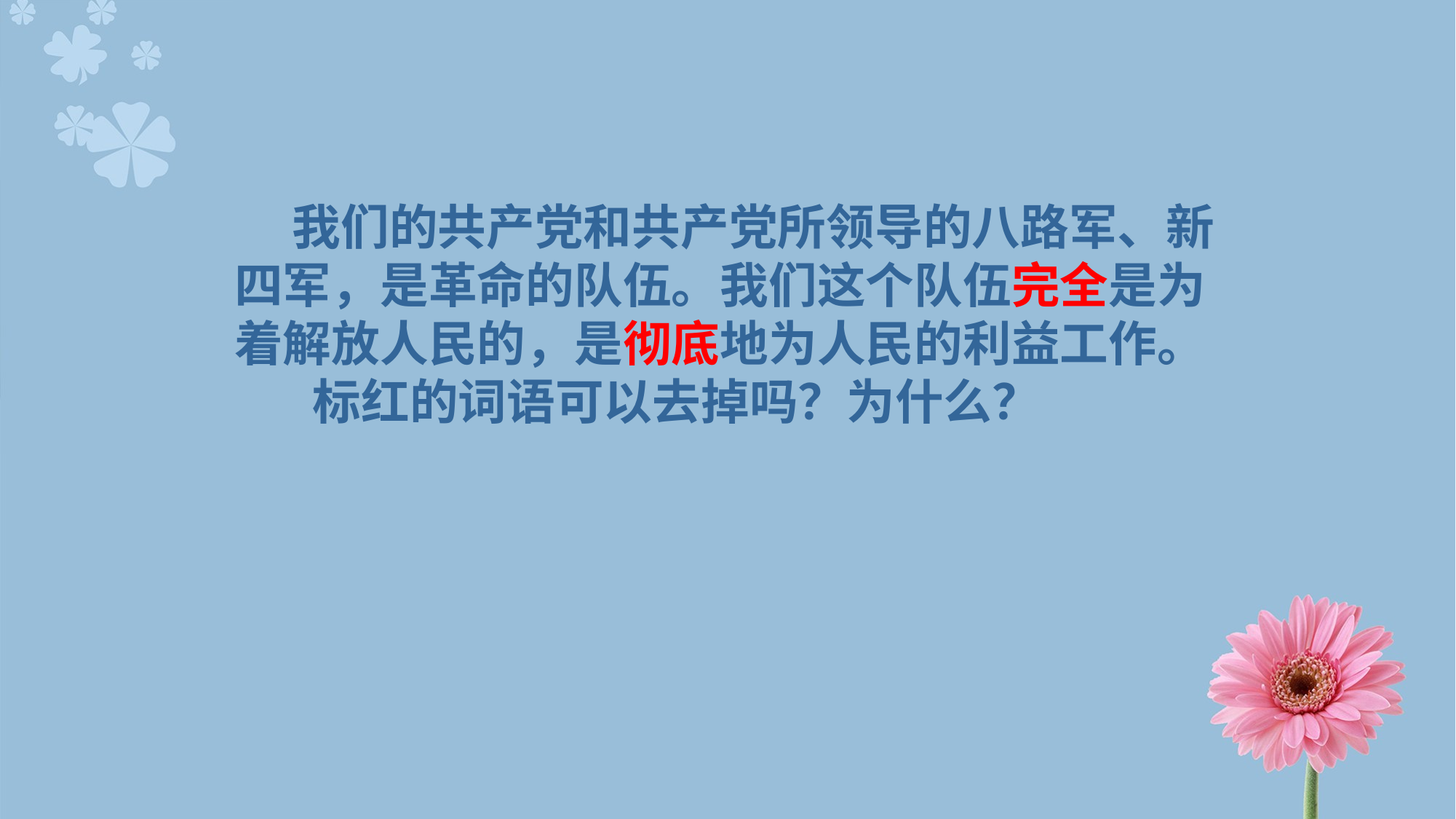

#
      我们的共产党和共产党所领导的八路军、新四军，是革命的队伍。我们这个队伍完全是为着解放人民的，是彻底地为人民的利益工作。
      标红的词语可以去掉吗？为什么？